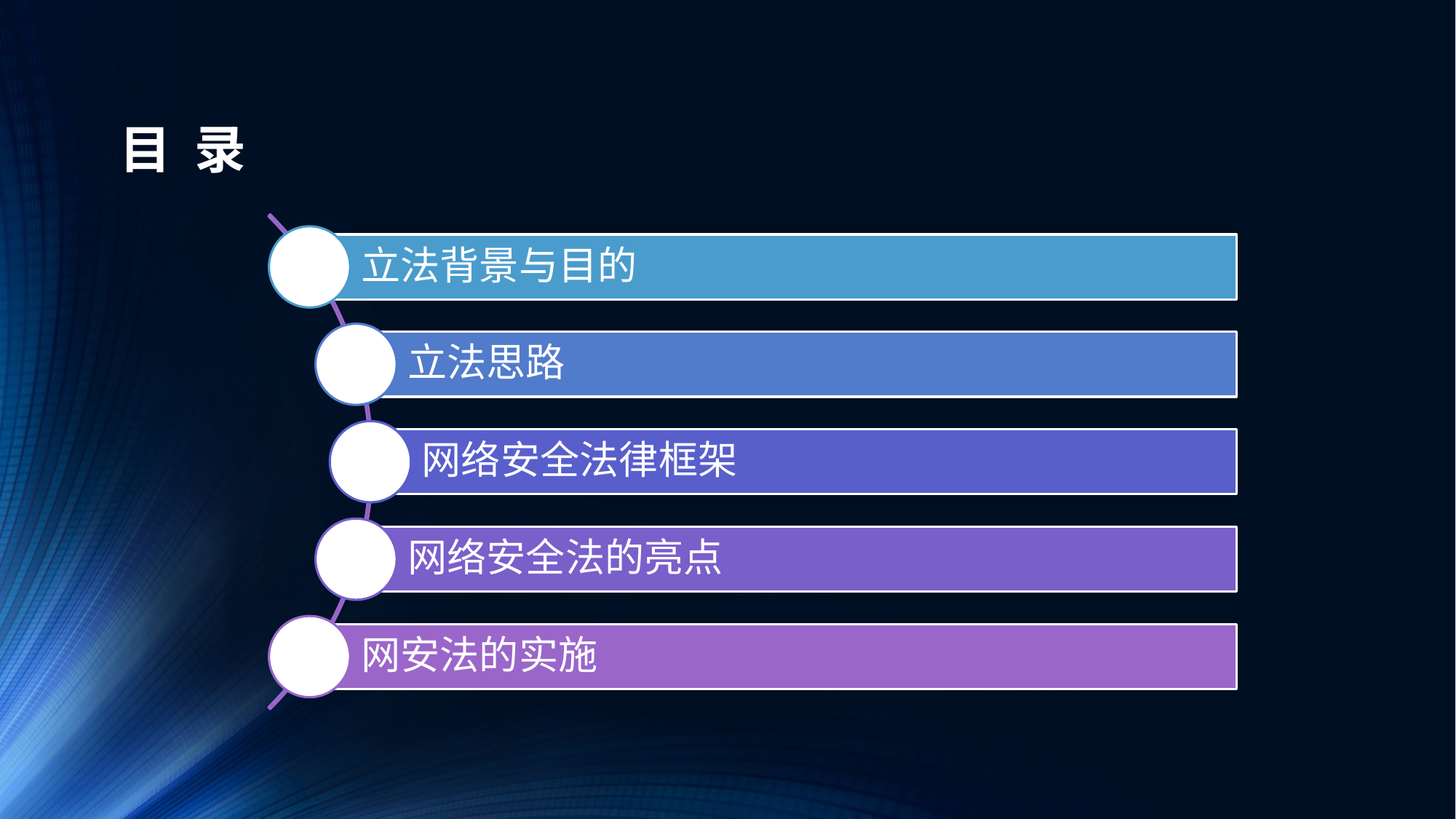

# 目  录
立法背景与目的
立法思路
网络安全法律框架
网络安全法的亮点
网安法的实施